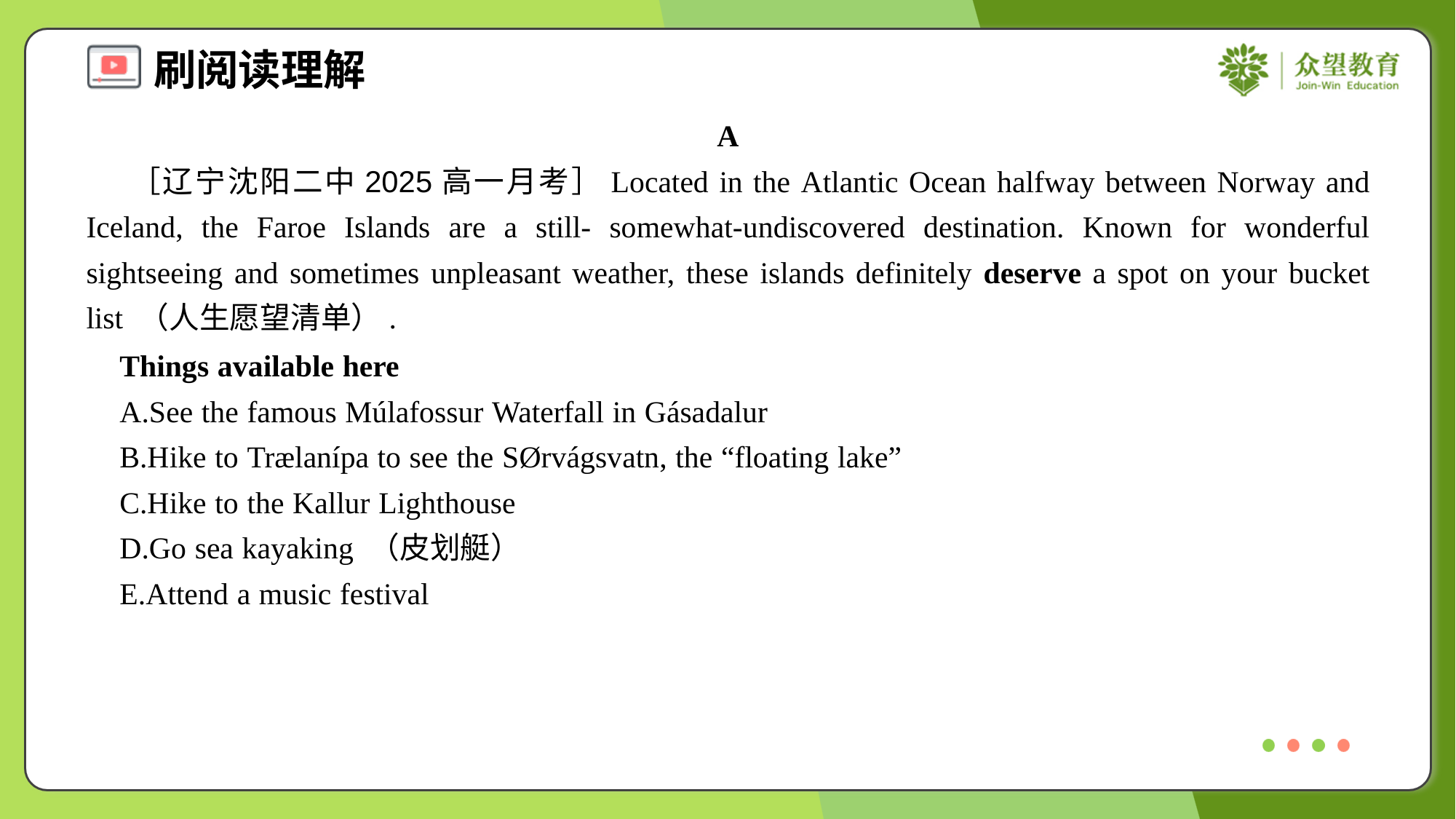

A
    ［辽宁沈阳二中2025高一月考］Located in the Atlantic Ocean halfway between Norway and Iceland, the Faroe Islands are a still- somewhat-undiscovered destination. Known for wonderful sightseeing and sometimes unpleasant weather, these islands definitely deserve a spot on your bucket list （人生愿望清单）.
    Things available here
    A.See the famous Múlafossur Waterfall in Gásadalur
    B.Hike to Trælanípa to see the SØrvágsvatn, the “floating lake”
    C.Hike to the Kallur Lighthouse
    D.Go sea kayaking （皮划艇）
    E.Attend a music festival